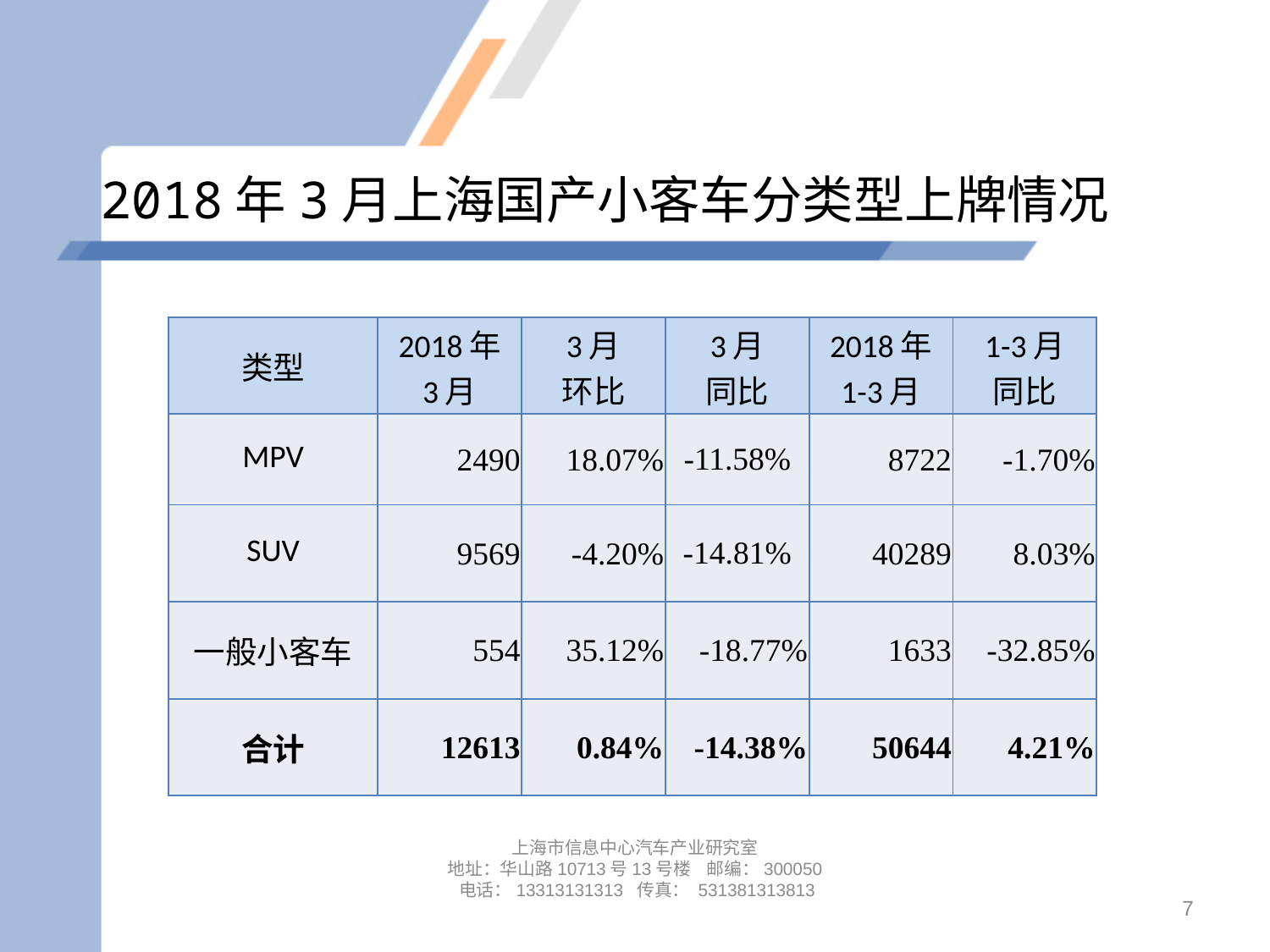

# 2018年3月上海国产小客车分类型上牌情况
| 类型 | 2018年 3月 | 3月 环比 | 3月 同比 | 2018年 1-3月 | 1-3月 同比 |
| --- | --- | --- | --- | --- | --- |
| MPV | 2490 | 18.07% | -11.58% | 8722 | -1.70% |
| SUV | 9569 | -4.20% | -14.81% | 40289 | 8.03% |
| 一般小客车 | 554 | 35.12% | -18.77% | 1633 | -32.85% |
| 合计 | 12613 | 0.84% | -14.38% | 50644 | 4.21% |
上海市信息中心汽车产业研究室
地址：华山路10713号13号楼    邮编：300050  电话：13313131313  传真： 531381313813

7